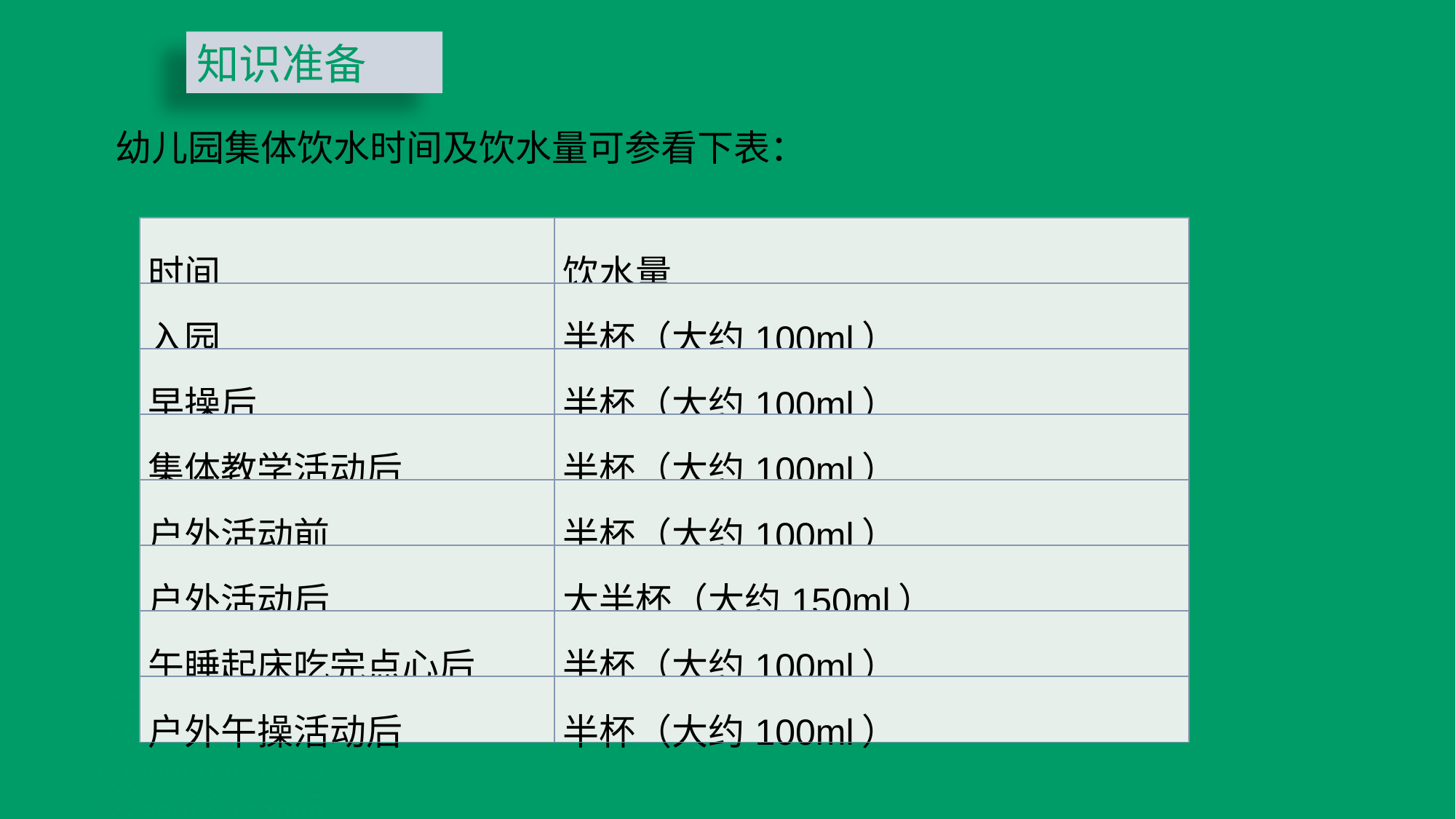

知识准备
幼儿园集体饮水时间及饮水量可参看下表：
01

| 时间 | 饮水量 |
| --- | --- |
| 入园 | 半杯（大约100ml） |
| 早操后 | 半杯（大约100ml） |
| 集体教学活动后 | 半杯（大约100ml） |
| 户外活动前 | 半杯（大约100ml） |
| 户外活动后 | 大半杯（大约150ml） |
| 午睡起床吃完点心后 | 半杯（大约100ml） |
| 户外午操活动后 | 半杯（大约100ml） |

03